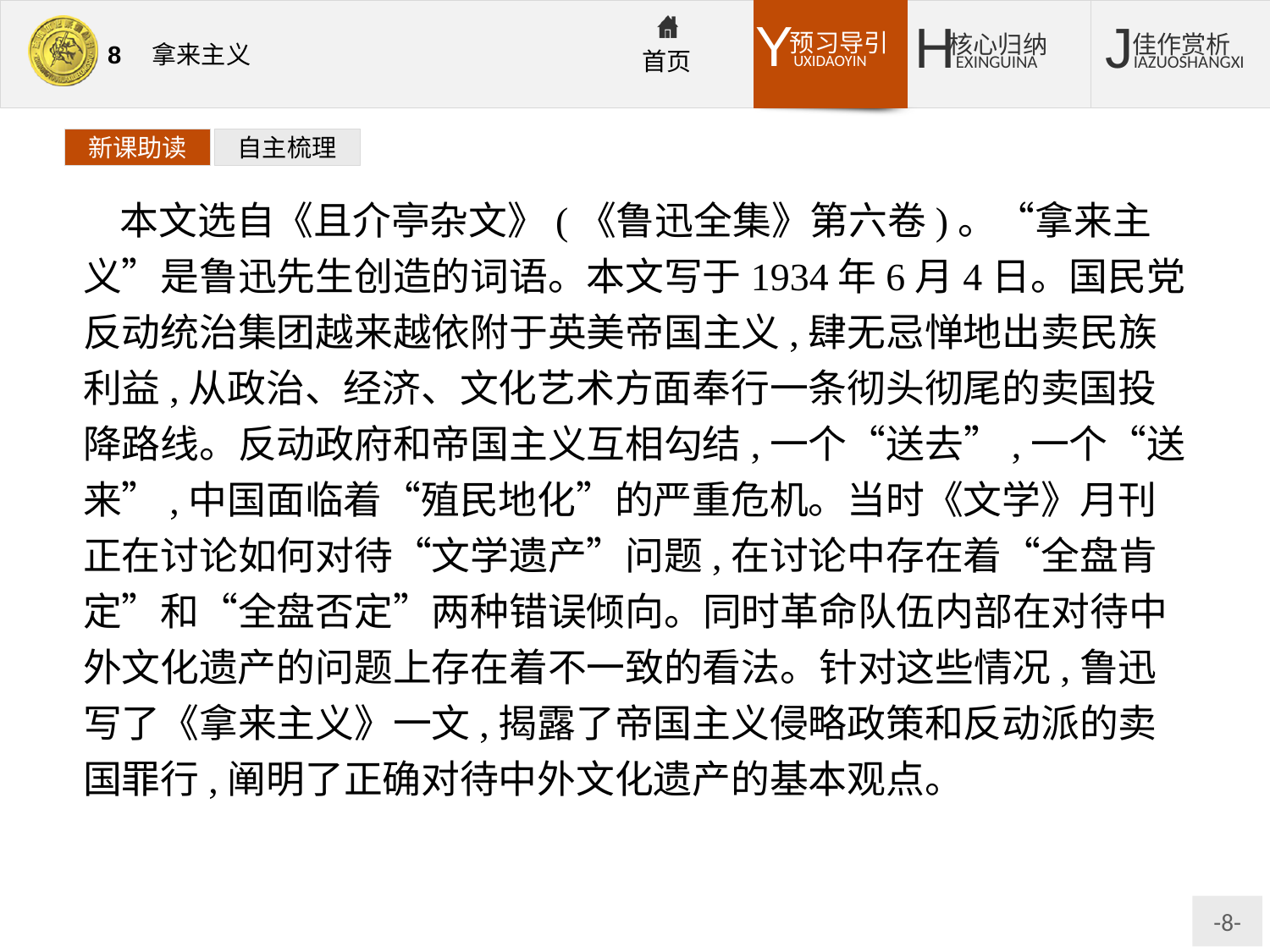

新课助读
自主梳理
本文选自《且介亭杂文》(《鲁迅全集》第六卷)。“拿来主义”是鲁迅先生创造的词语。本文写于1934年6月4日。国民党反动统治集团越来越依附于英美帝国主义,肆无忌惮地出卖民族利益,从政治、经济、文化艺术方面奉行一条彻头彻尾的卖国投降路线。反动政府和帝国主义互相勾结,一个“送去”,一个“送来”,中国面临着“殖民地化”的严重危机。当时《文学》月刊正在讨论如何对待“文学遗产”问题,在讨论中存在着“全盘肯定”和“全盘否定”两种错误倾向。同时革命队伍内部在对待中外文化遗产的问题上存在着不一致的看法。针对这些情况,鲁迅写了《拿来主义》一文,揭露了帝国主义侵略政策和反动派的卖国罪行,阐明了正确对待中外文化遗产的基本观点。